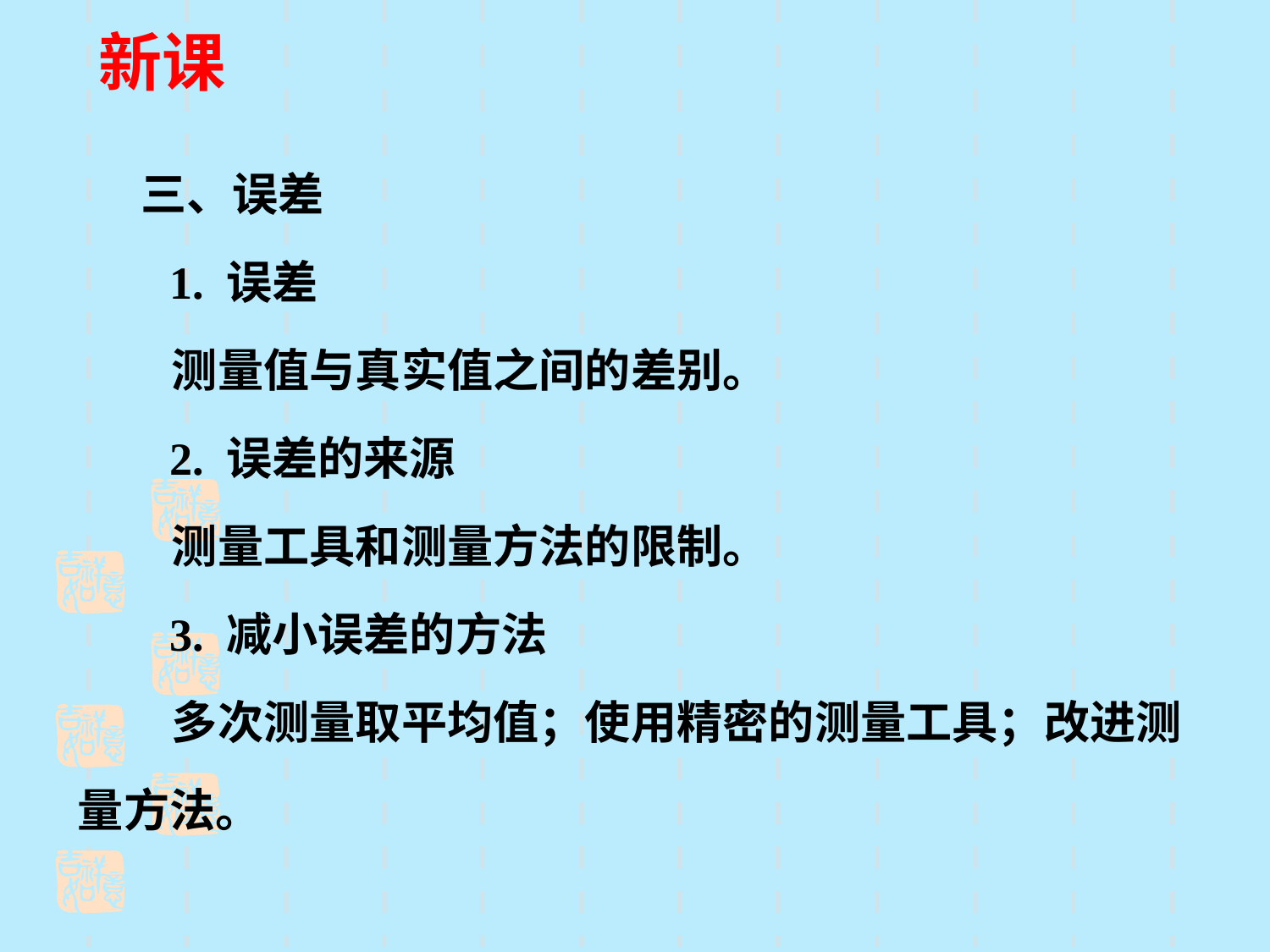

新课
     三、误差
        1. 误差
        测量值与真实值之间的差别。
        2. 误差的来源
        测量工具和测量方法的限制。
        3. 减小误差的方法
        多次测量取平均值；使用精密的测量工具；改进测量方法。